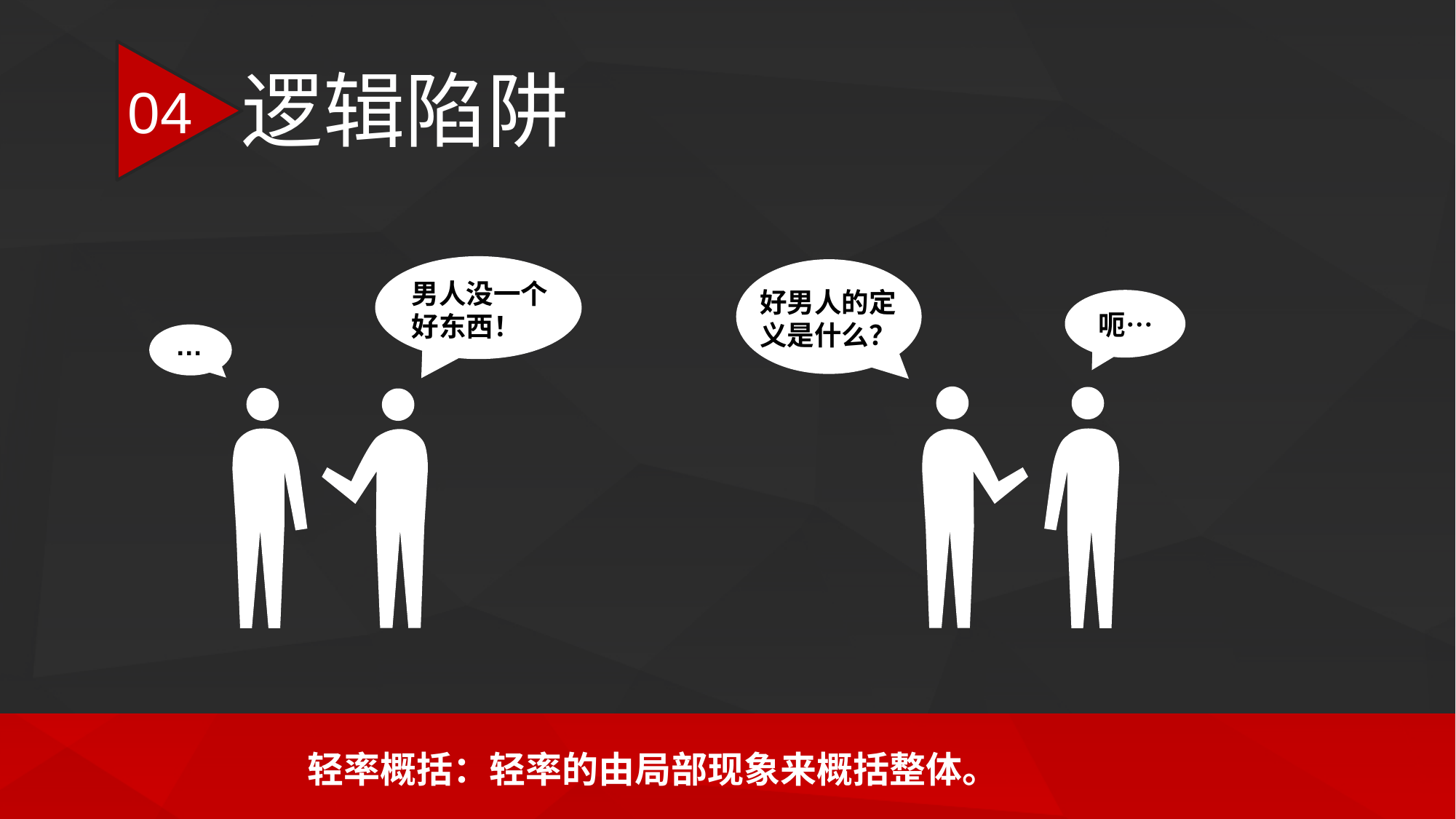

逻辑陷阱
04

男人没一个好东西！
好男人的定义是什么？

呃…
…

轻率概括：轻率的由局部现象来概括整体。